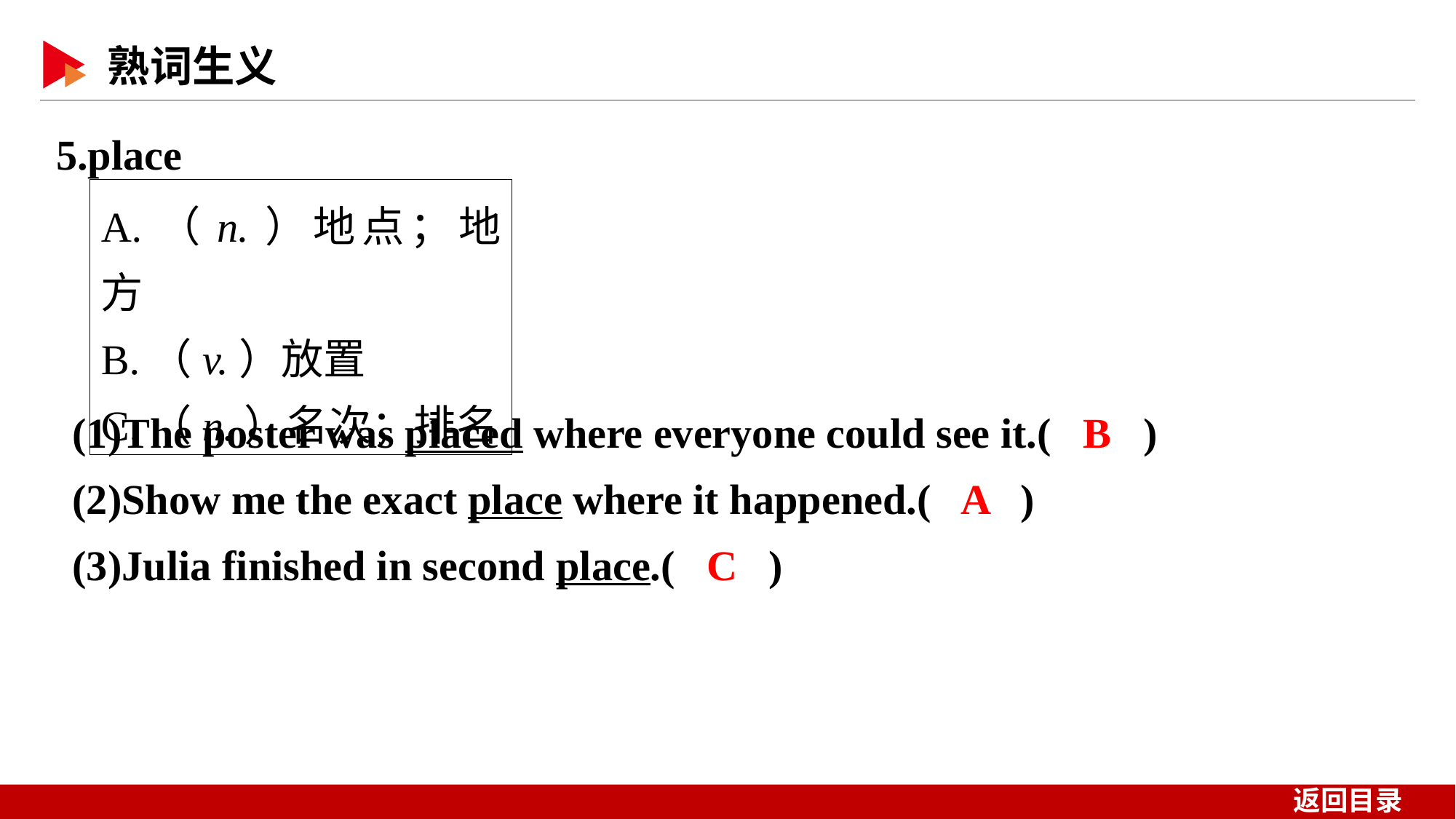

5.place
A.（n.）地点；地方
B.（v.）放置
C.（n.）名次；排名
(1)The poster was placed where everyone could see it.(   B   )
(2)Show me the exact place where it happened.(   A   )
(3)Julia finished in second place.(   C   )